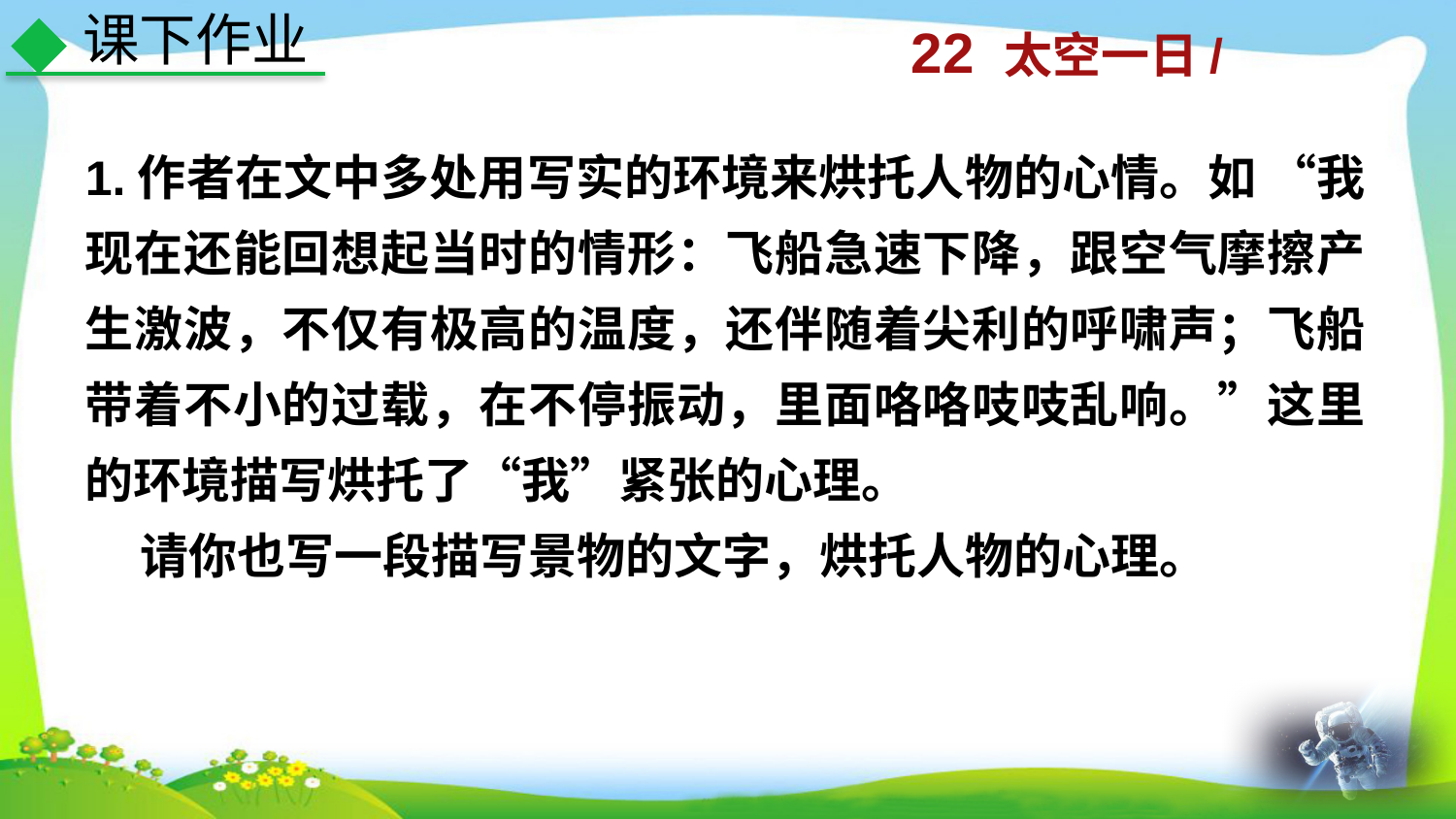

课下作业

1.作者在文中多处用写实的环境来烘托人物的心情。如 “我现在还能回想起当时的情形：飞船急速下降，跟空气摩擦产生激波，不仅有极高的温度，还伴随着尖利的呼啸声；飞船带着不小的过载，在不停振动，里面咯咯吱吱乱响。”这里的环境描写烘托了“我”紧张的心理。
    请你也写一段描写景物的文字，烘托人物的心理。